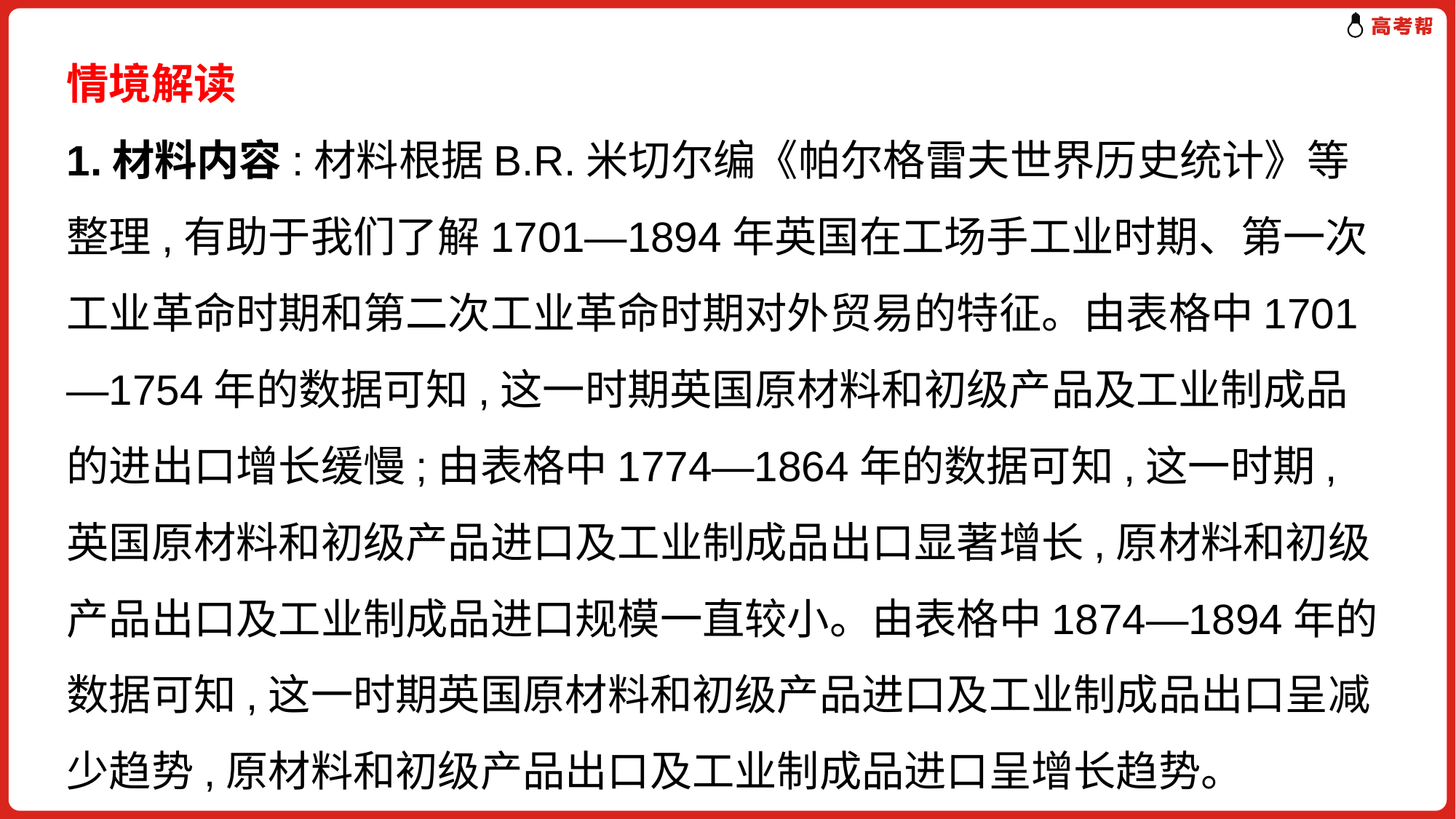

情境解读
1.材料内容:材料根据B.R.米切尔编《帕尔格雷夫世界历史统计》等整理,有助于我们了解1701—1894年英国在工场手工业时期、第一次工业革命时期和第二次工业革命时期对外贸易的特征。由表格中1701—1754年的数据可知,这一时期英国原材料和初级产品及工业制成品的进出口增长缓慢;由表格中1774—1864年的数据可知,这一时期,英国原材料和初级产品进口及工业制成品出口显著增长,原材料和初级产品出口及工业制成品进口规模一直较小。由表格中1874—1894年的数据可知,这一时期英国原材料和初级产品进口及工业制成品出口呈减少趋势,原材料和初级产品出口及工业制成品进口呈增长趋势。